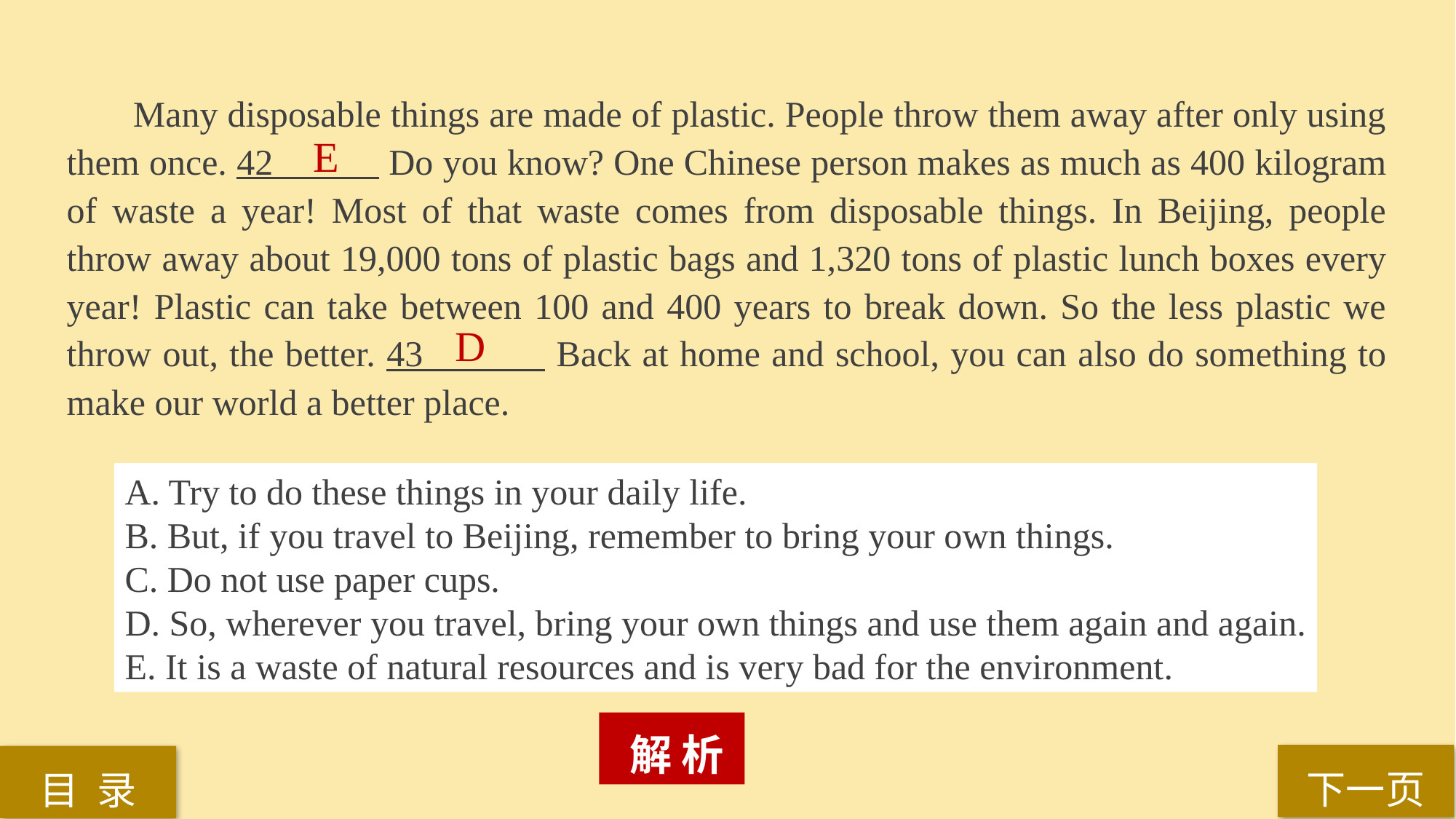

Many disposable things are made of plastic. People throw them away after only using
them once. 42            Do you know? One Chinese person makes as much as 400 kilogram of waste a year! Most of that waste comes from disposable things. In Beijing, people throw away about 19,000 tons of plastic bags and 1,320 tons of plastic lunch boxes every year! Plastic can take between 100 and 400 years to break down. So the less plastic we throw out, the better. 43            Back at home and school, you can also do something to make our world a better place.
E
D
A. Try to do these things in your daily life.
B. But, if you travel to Beijing, remember to bring your own things.
C. Do not use paper cups.
D. So, wherever you travel, bring your own things and use them again and again.
E. It is a waste of natural resources and is very bad for the environment.
 解 析